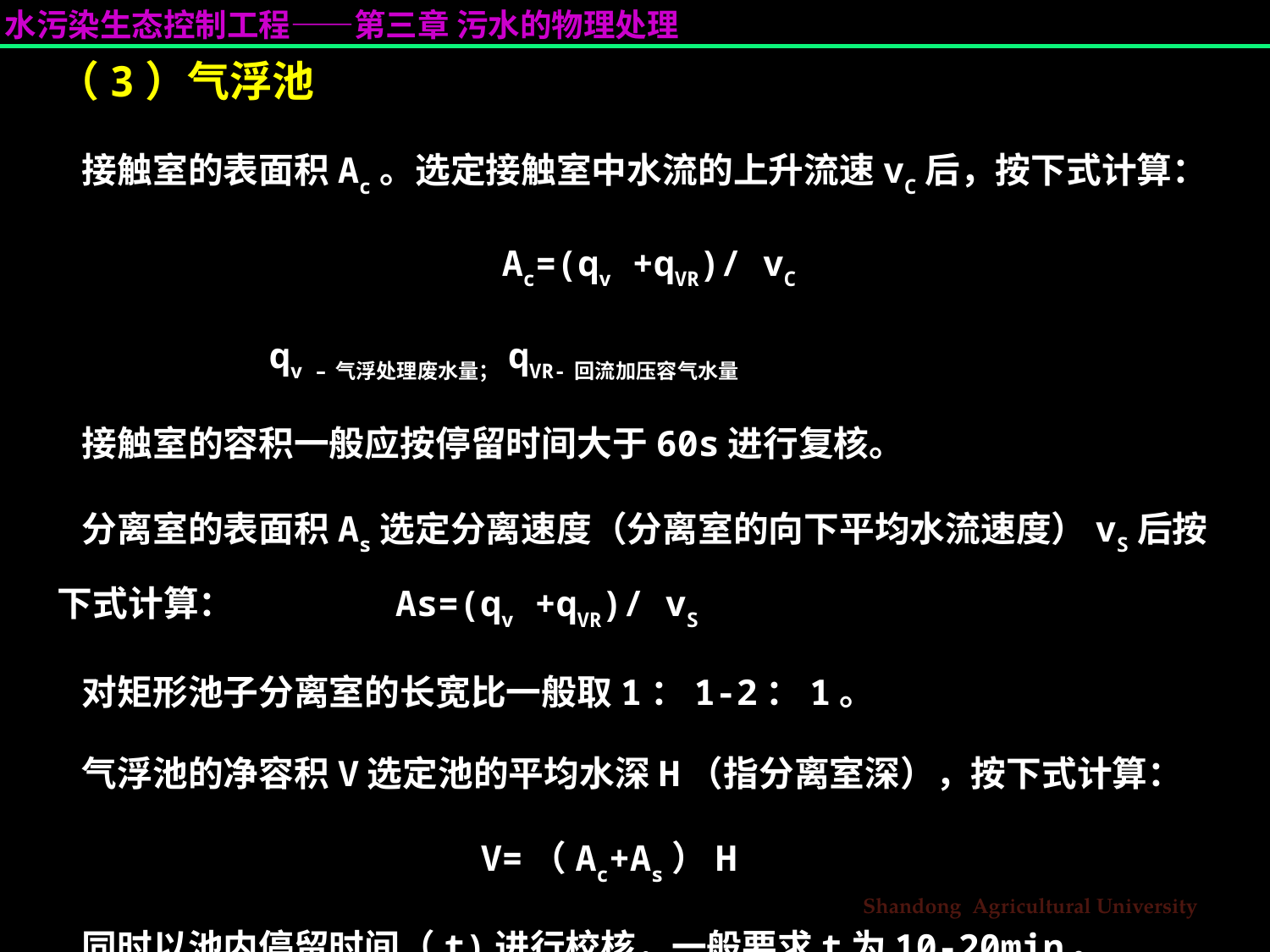

（3）气浮池
  接触室的表面积Ac。选定接触室中水流的上升流速vC后，按下式计算：
                     Ac=(qv +qVR)/ vC
          qv –气浮处理废水量；qVR-回流加压容气水量
  接触室的容积一般应按停留时间大于60s进行复核。
  分离室的表面积As选定分离速度（分离室的向下平均水流速度）vS后按下式计算：                   As=(qv +qVR)/ vS
  对矩形池子分离室的长宽比一般取1：1-2：1。
  气浮池的净容积V选定池的平均水深H（指分离室深），按下式计算：
                    V=（Ac+As）H
  同时以池内停留时间（t)进行校核，一般要求t为10-20min。